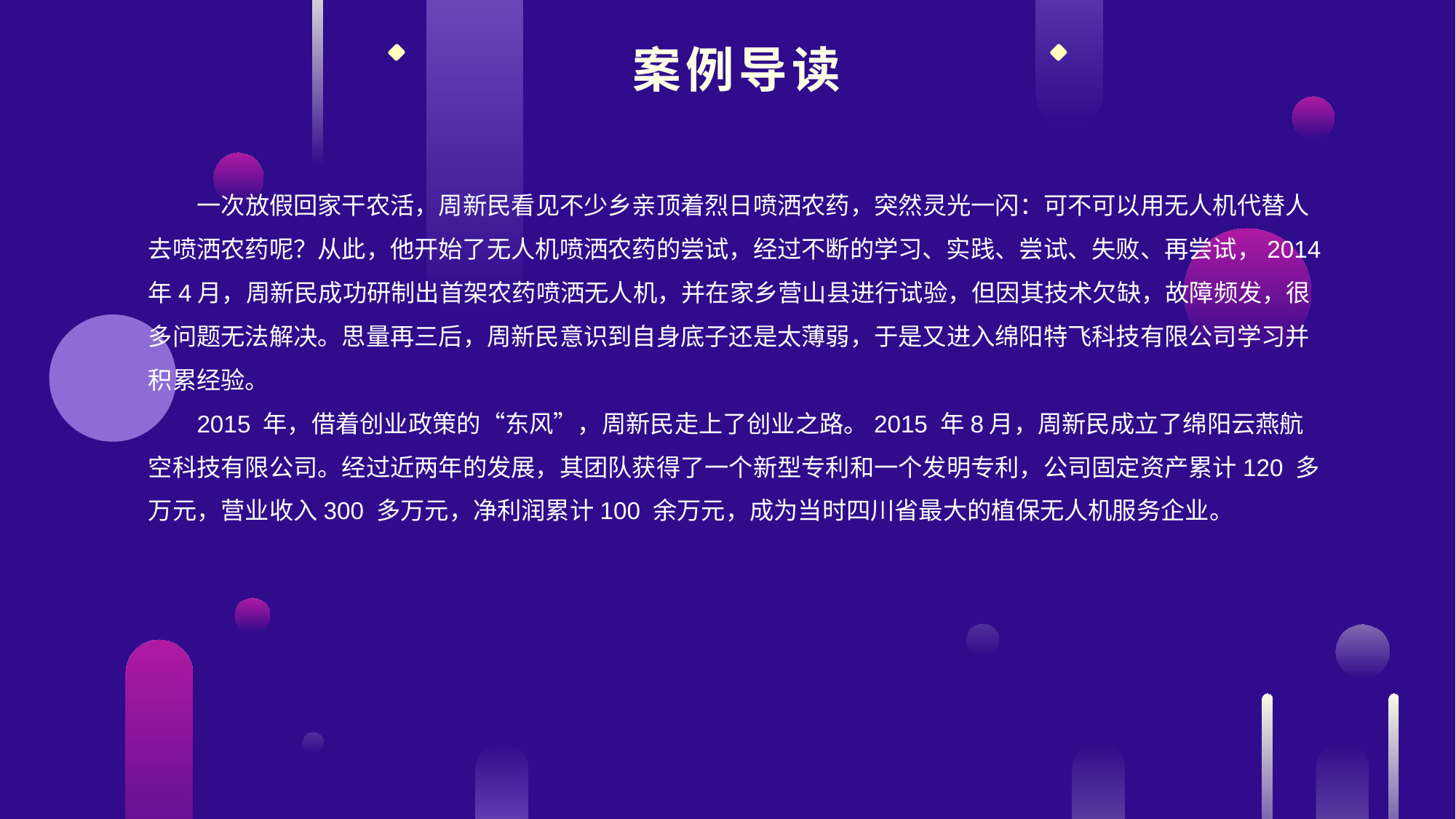

案例导读

一次放假回家干农活，周新民看见不少乡亲顶着烈日喷洒农药，突然灵光一闪：可不可以用无人机代替人去喷洒农药呢？从此，他开始了无人机喷洒农药的尝试，经过不断的学习、实践、尝试、失败、再尝试，2014 年4月，周新民成功研制出首架农药喷洒无人机，并在家乡营山县进行试验，但因其技术欠缺，故障频发，很多问题无法解决。思量再三后，周新民意识到自身底子还是太薄弱，于是又进入绵阳特飞科技有限公司学习并积累经验。
2015 年，借着创业政策的“东风”，周新民走上了创业之路。2015 年8月，周新民成立了绵阳云燕航空科技有限公司。经过近两年的发展，其团队获得了一个新型专利和一个发明专利，公司固定资产累计120 多万元，营业收入300 多万元，净利润累计100 余万元，成为当时四川省最大的植保无人机服务企业。